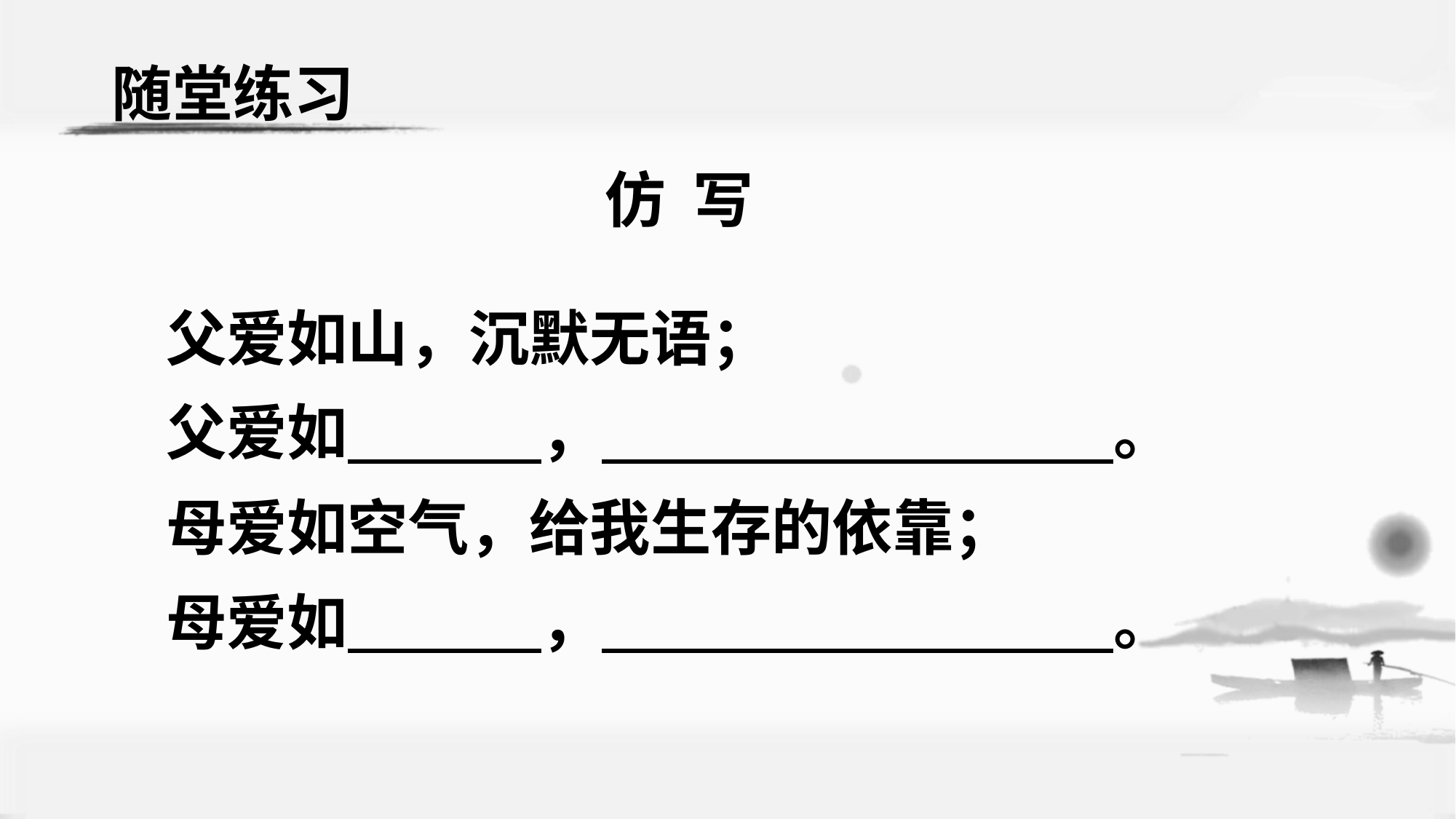

随堂练习
仿  写
父爱如山，沉默无语；
父爱如              ，                                     。
母爱如空气，给我生存的依靠；
母爱如              ，                                     。